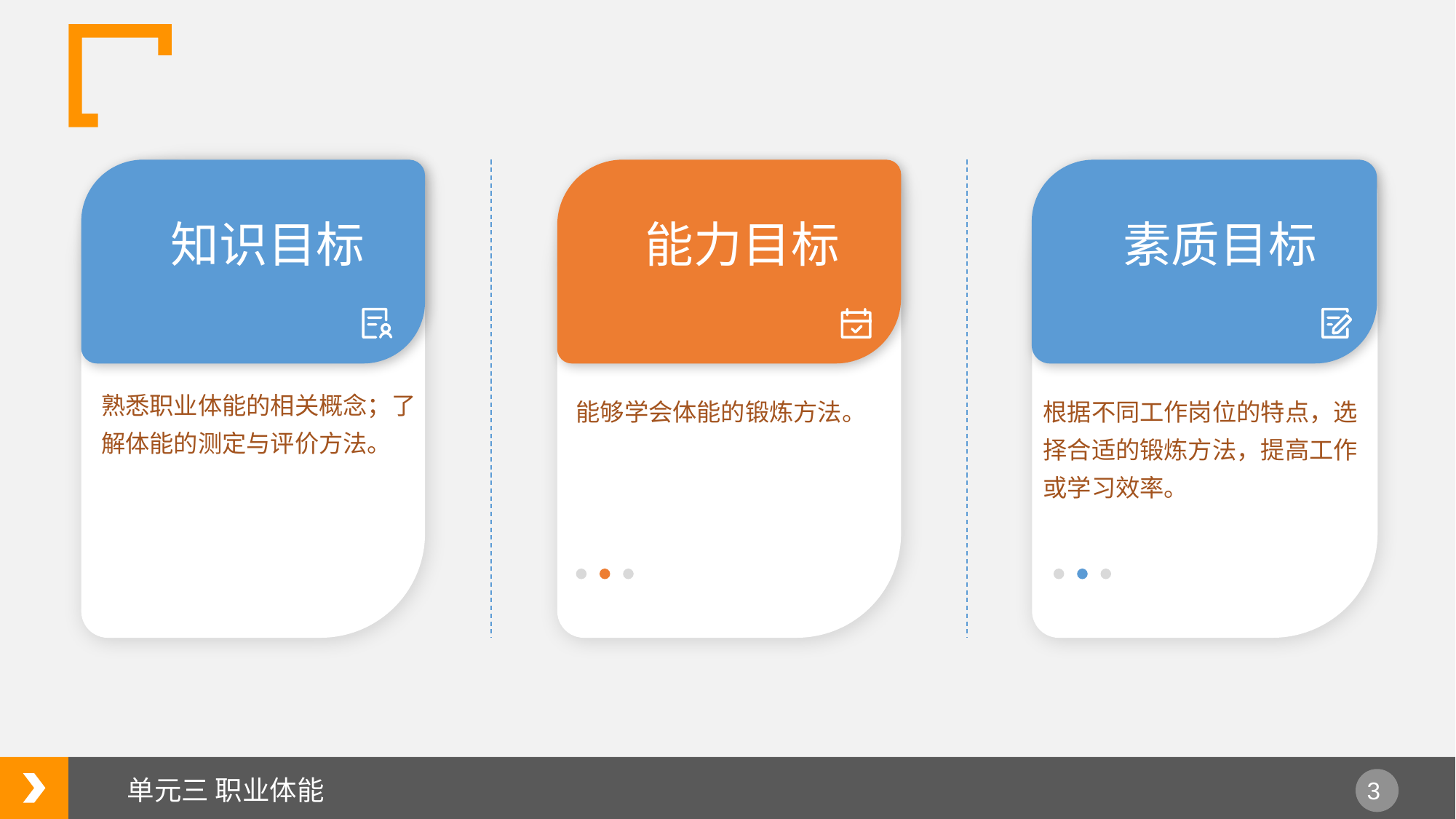

知识目标
能力目标
素质目标

熟悉职业体能的相关概念；了解体能的测定与评价方法。
根据不同工作岗位的特点，选择合适的锻炼方法，提高工作或学习效率。
能够学会体能的锻炼方法。

单元三 职业体能